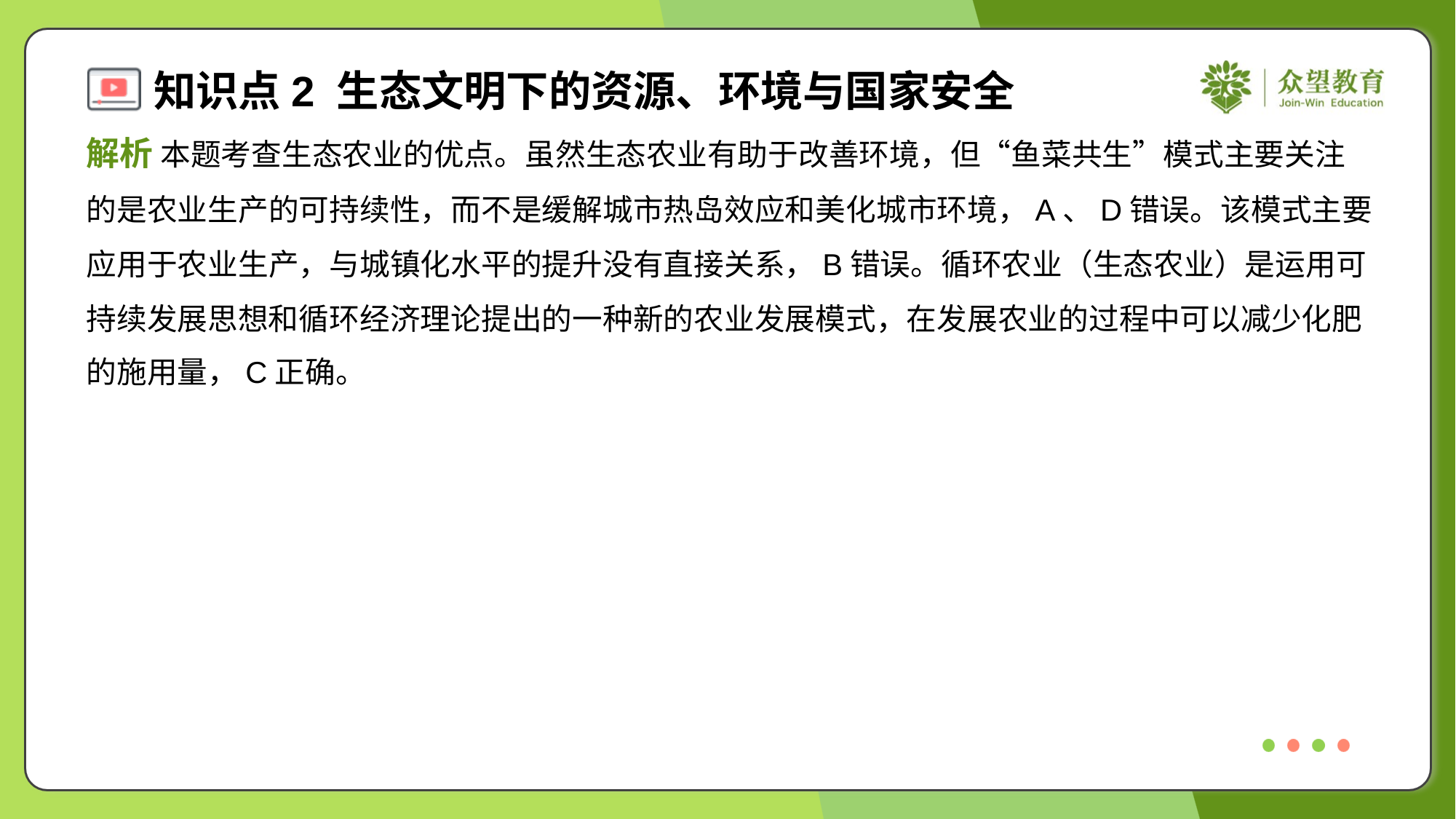

解析 本题考查生态农业的优点。虽然生态农业有助于改善环境，但“鱼菜共生”模式主要关注
的是农业生产的可持续性，而不是缓解城市热岛效应和美化城市环境，A、D错误。该模式主要
应用于农业生产，与城镇化水平的提升没有直接关系，B错误。循环农业（生态农业）是运用可
持续发展思想和循环经济理论提出的一种新的农业发展模式，在发展农业的过程中可以减少化肥
的施用量，C正确。